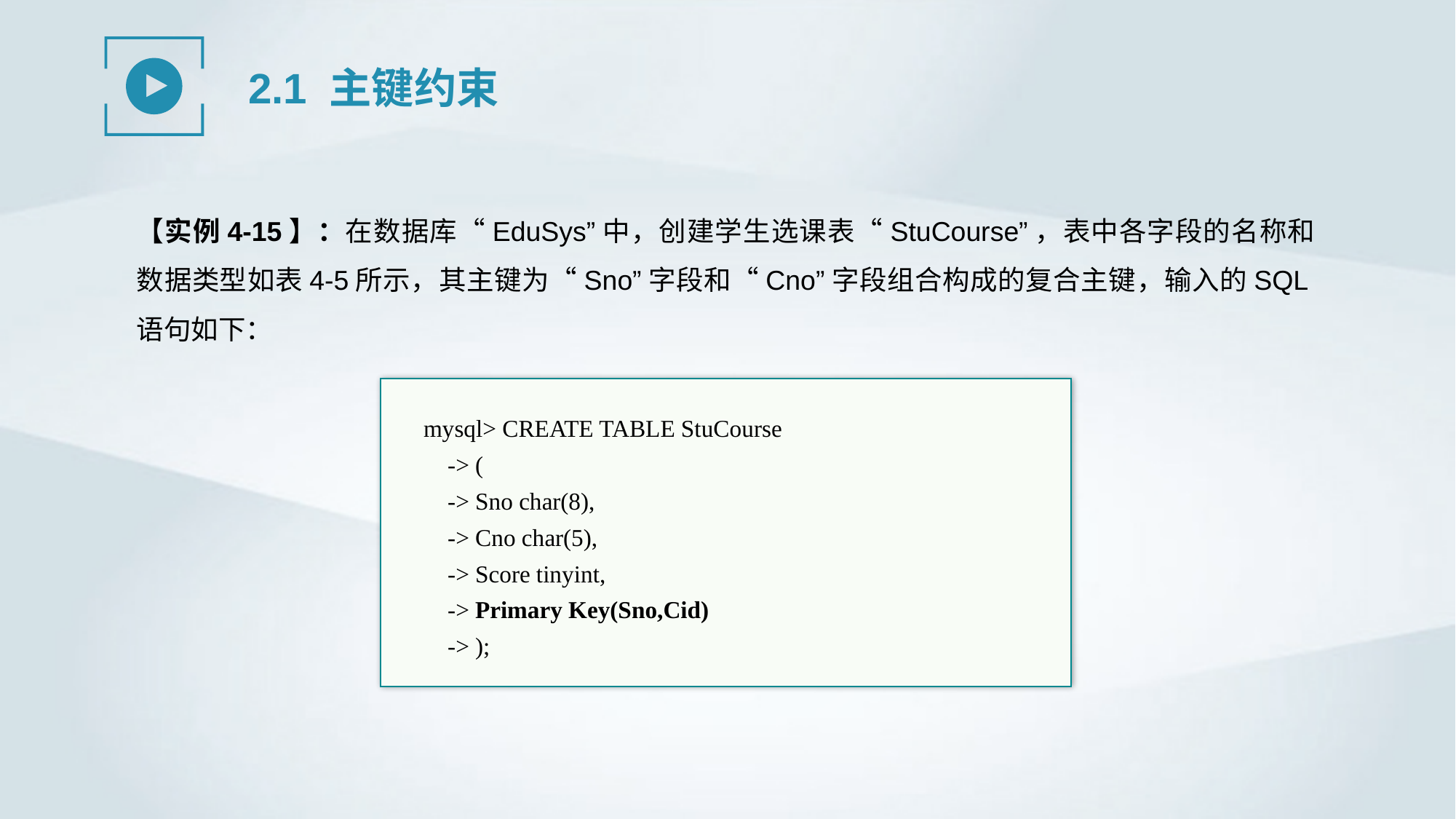

2.1 主键约束
【实例4-15】：在数据库“EduSys”中，创建学生选课表“StuCourse”，表中各字段的名称和数据类型如表4-5所示，其主键为“Sno”字段和“Cno”字段组合构成的复合主键，输入的SQL语句如下：
mysql> CREATE TABLE StuCourse
    -> (
    -> Sno char(8),
    -> Cno char(5),
    -> Score tinyint,
    -> Primary Key(Sno,Cid)
    -> );